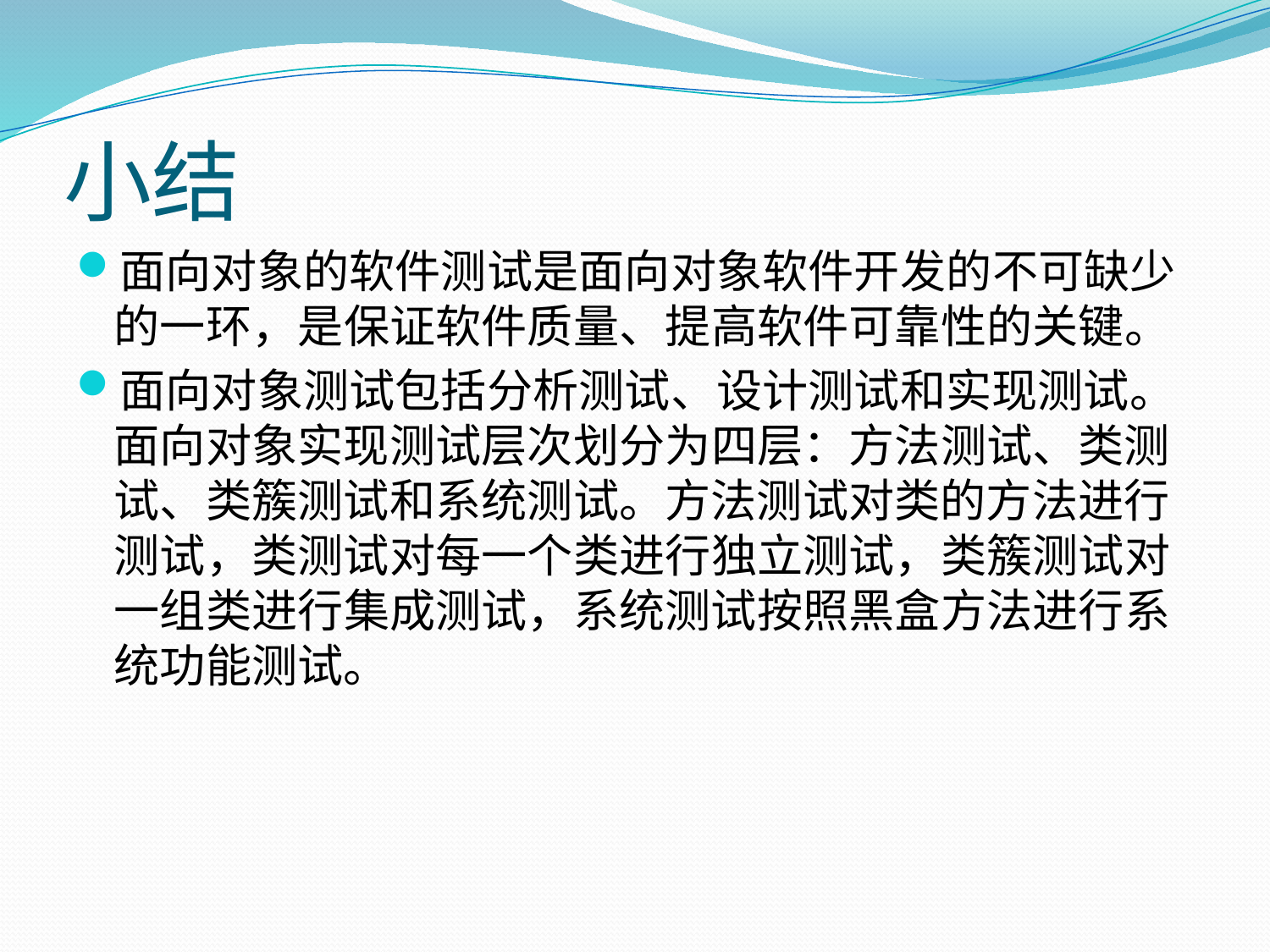

# 小结
面向对象的软件测试是面向对象软件开发的不可缺少的一环，是保证软件质量、提高软件可靠性的关键。
面向对象测试包括分析测试、设计测试和实现测试。面向对象实现测试层次划分为四层：方法测试、类测试、类簇测试和系统测试。方法测试对类的方法进行测试，类测试对每一个类进行独立测试，类簇测试对一组类进行集成测试，系统测试按照黑盒方法进行系统功能测试。